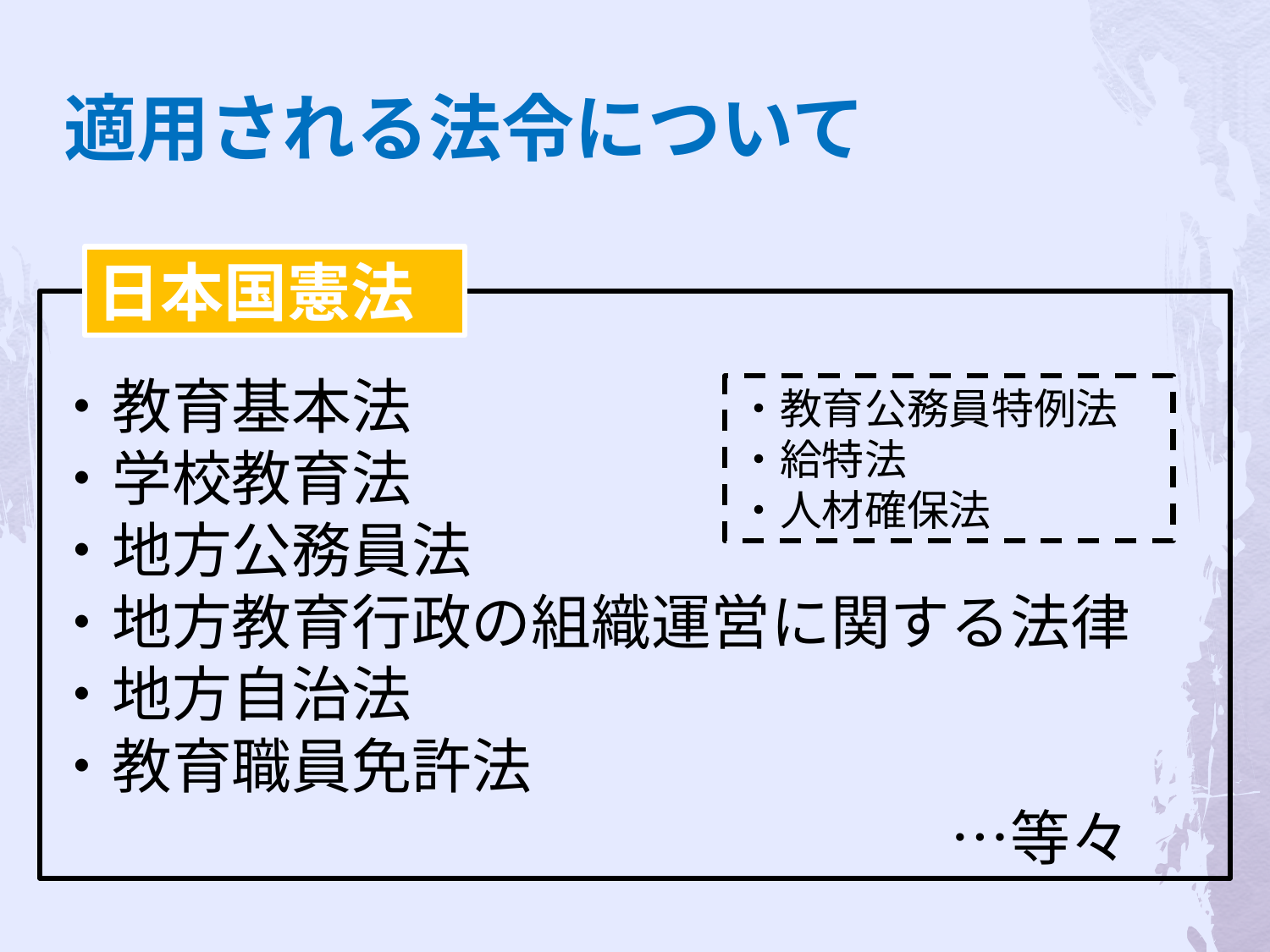

適用される法令について
日本国憲法

・教育基本法
・学校教育法
・地方公務員法
・地方教育行政の組織運営に関する法律
・地方自治法
・教育職員免許法
　　　　　　　　　　　　　　　…等々
・教育公務員特例法
・給特法
・人材確保法